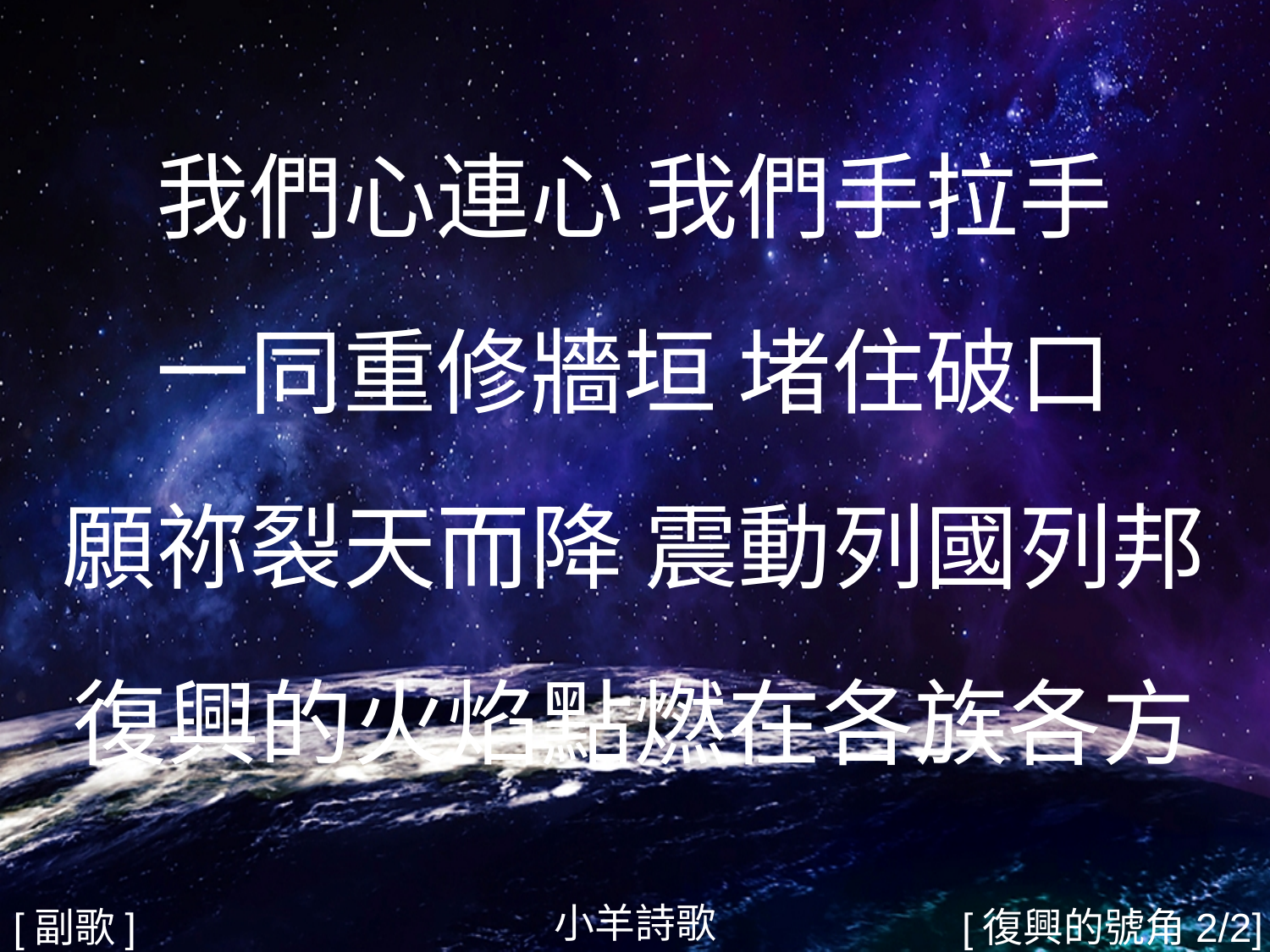

我們心連心 我們手拉手

一同重修牆垣 堵住破口

願祢裂天而降 震動列國列邦

復興的火焰點燃在各族各方
#

小羊詩歌
[副歌]
[復興的號角2/2]